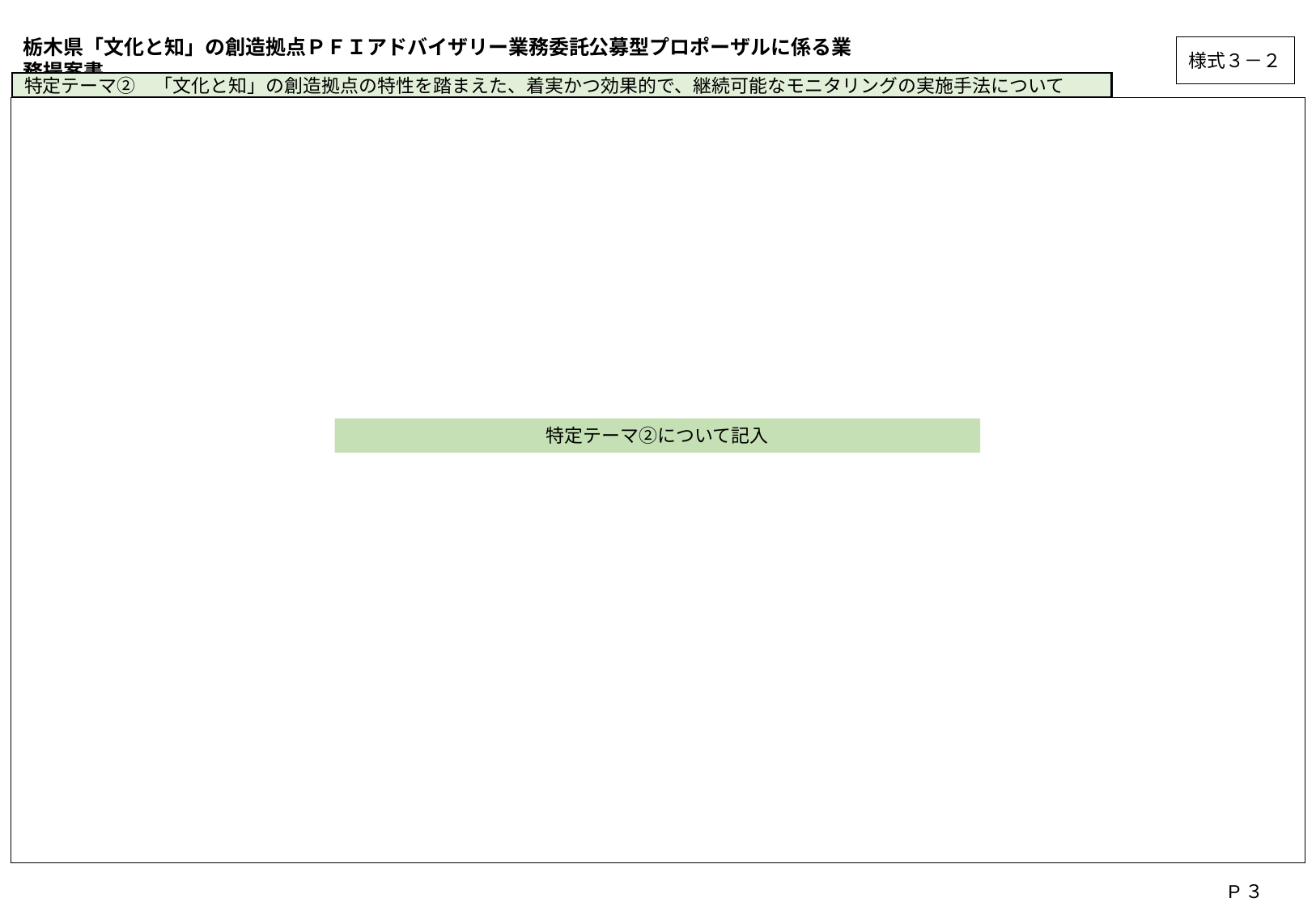

栃木県「文化と知」の創造拠点ＰＦＩアドバイザリー業務委託公募型プロポーザルに係る業務提案書
様式３－２
特定テーマ②　「文化と知」の創造拠点の特性を踏まえた、着実かつ効果的で、継続可能なモニタリングの実施手法について

特定テーマ②について記入
P３